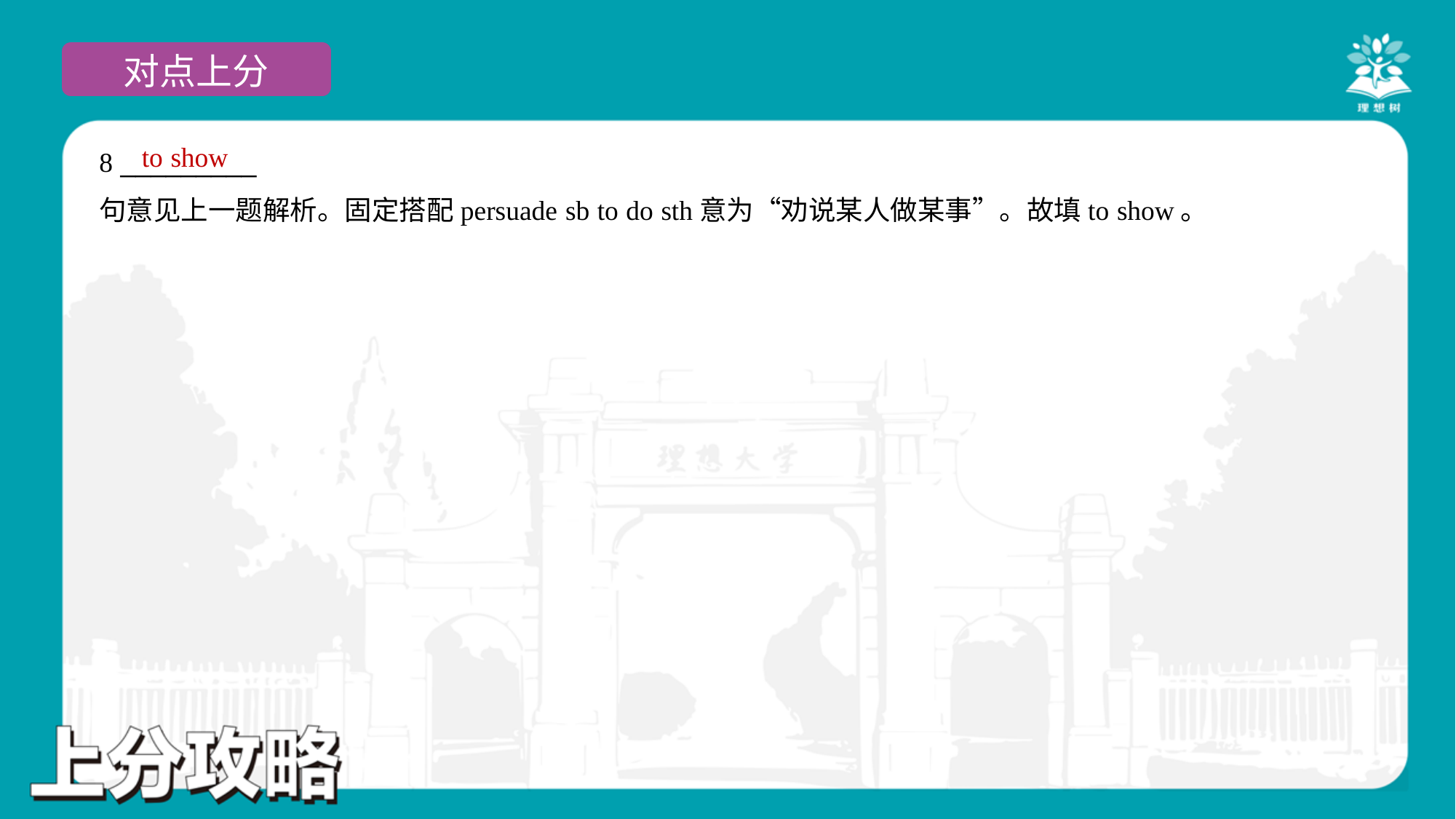

to show
8 _________
句意见上一题解析。固定搭配persuade sb to do sth意为“劝说某人做某事”。故填to show。